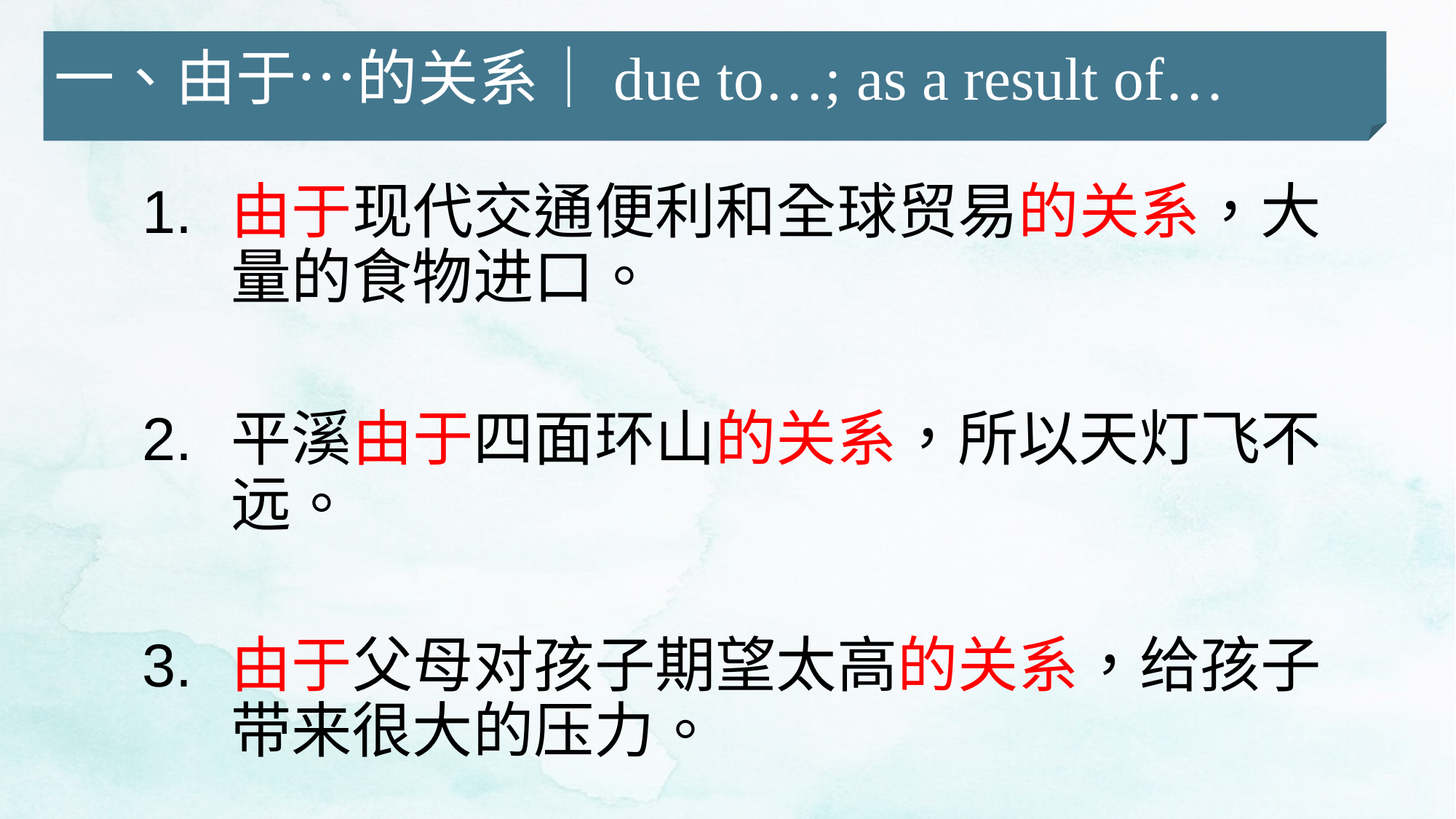

一、由于…的关系｜due to…; as a result of…
由于现代交通便利和全球贸易的关系，大量的食物进口。

平溪由于四面环山的关系，所以天灯飞不远。

由于父母对孩子期望太高的关系，给孩子带来很大的压力。